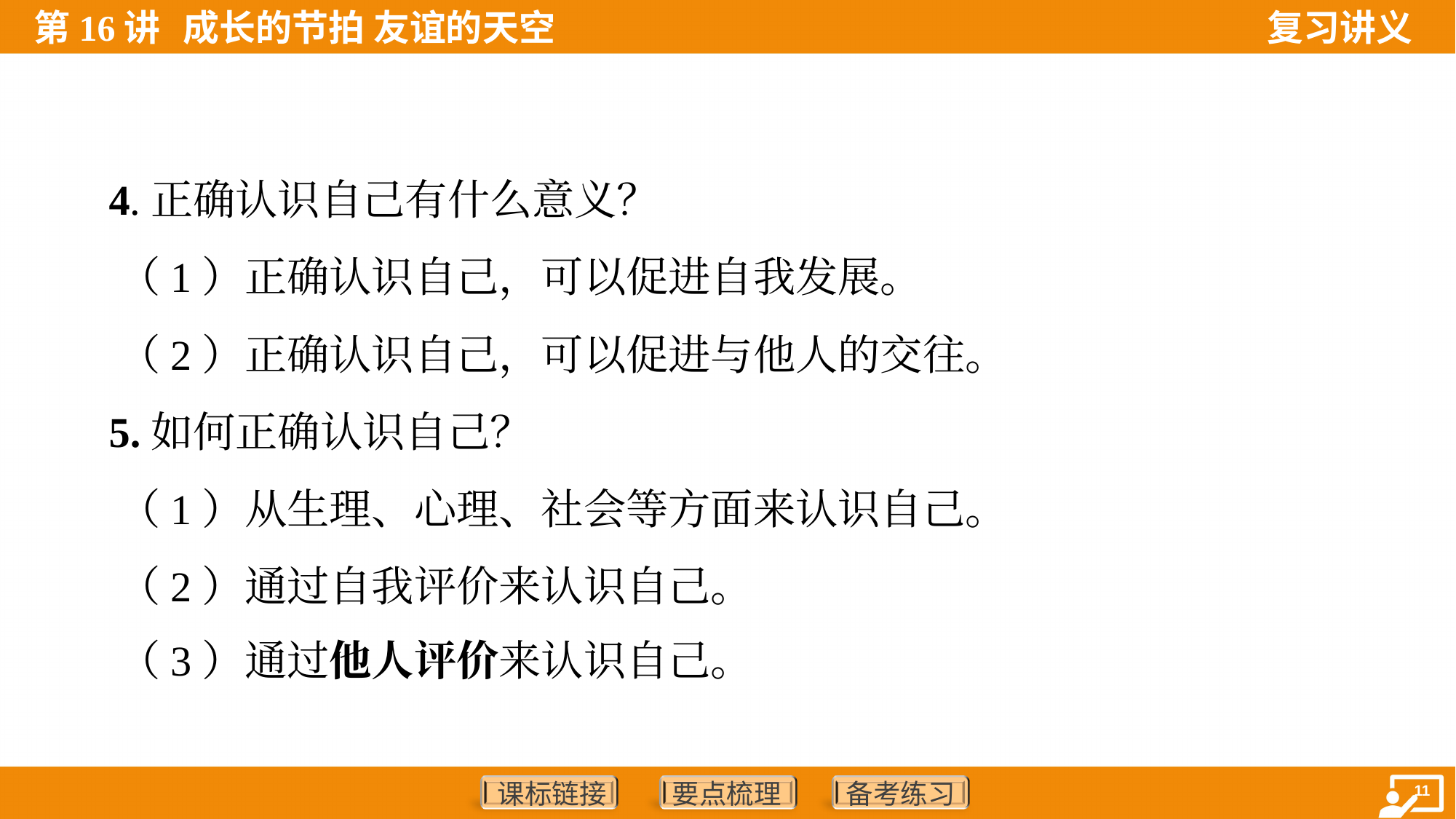

4.正确认识自己有什么意义？
    （1）正确认识自己，可以促进自我发展。
    （2）正确认识自己，可以促进与他人的交往。
    5.如何正确认识自己？
    （1）从生理、心理、社会等方面来认识自己。
    （2）通过自我评价来认识自己。
    （3）通过他人评价来认识自己。